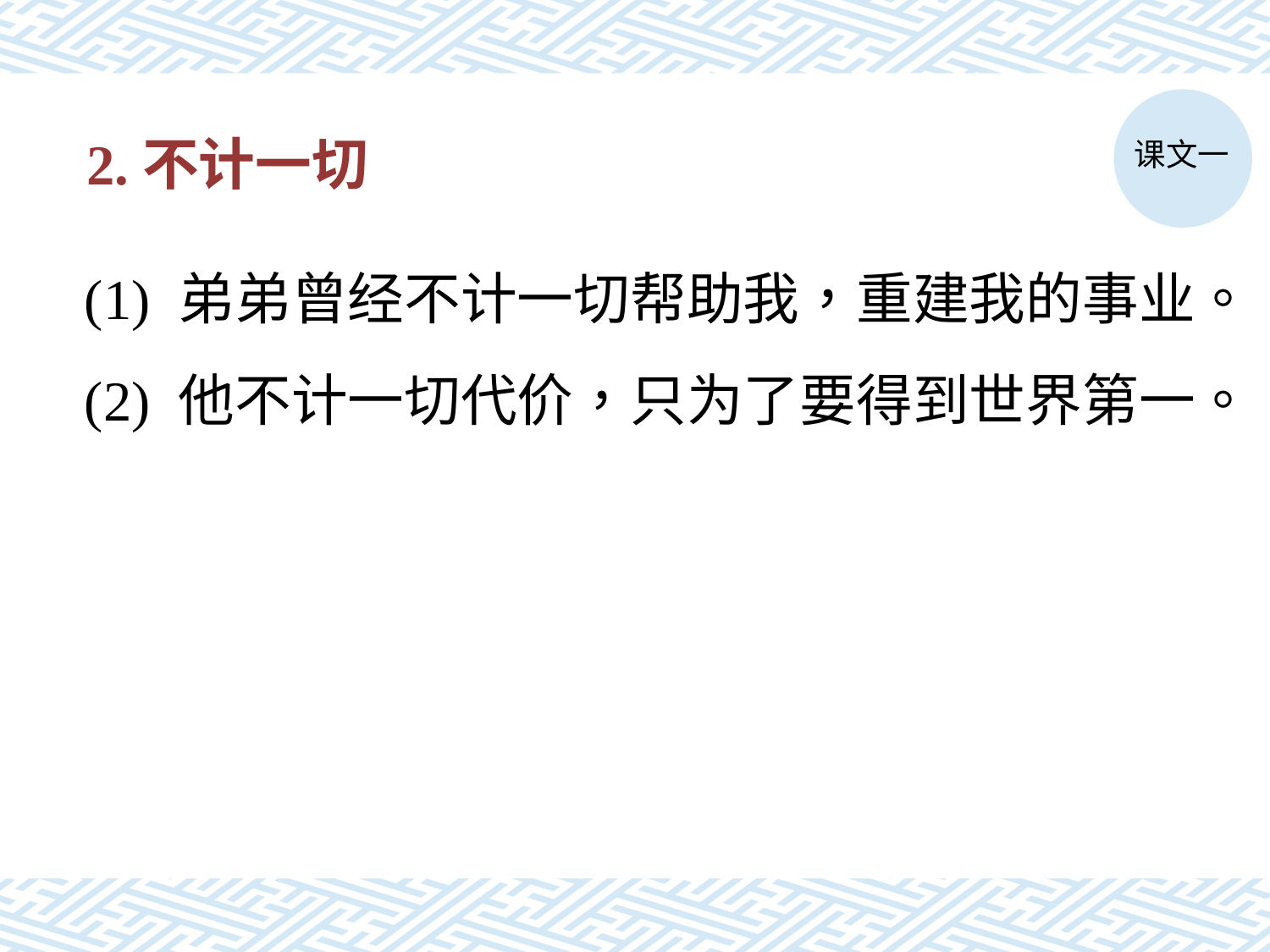

课文一
# 2.不计一切
(1) 弟弟曾经不计一切帮助我，重建我的事业。
(2) 他不计一切代价，只为了要得到世界第一。